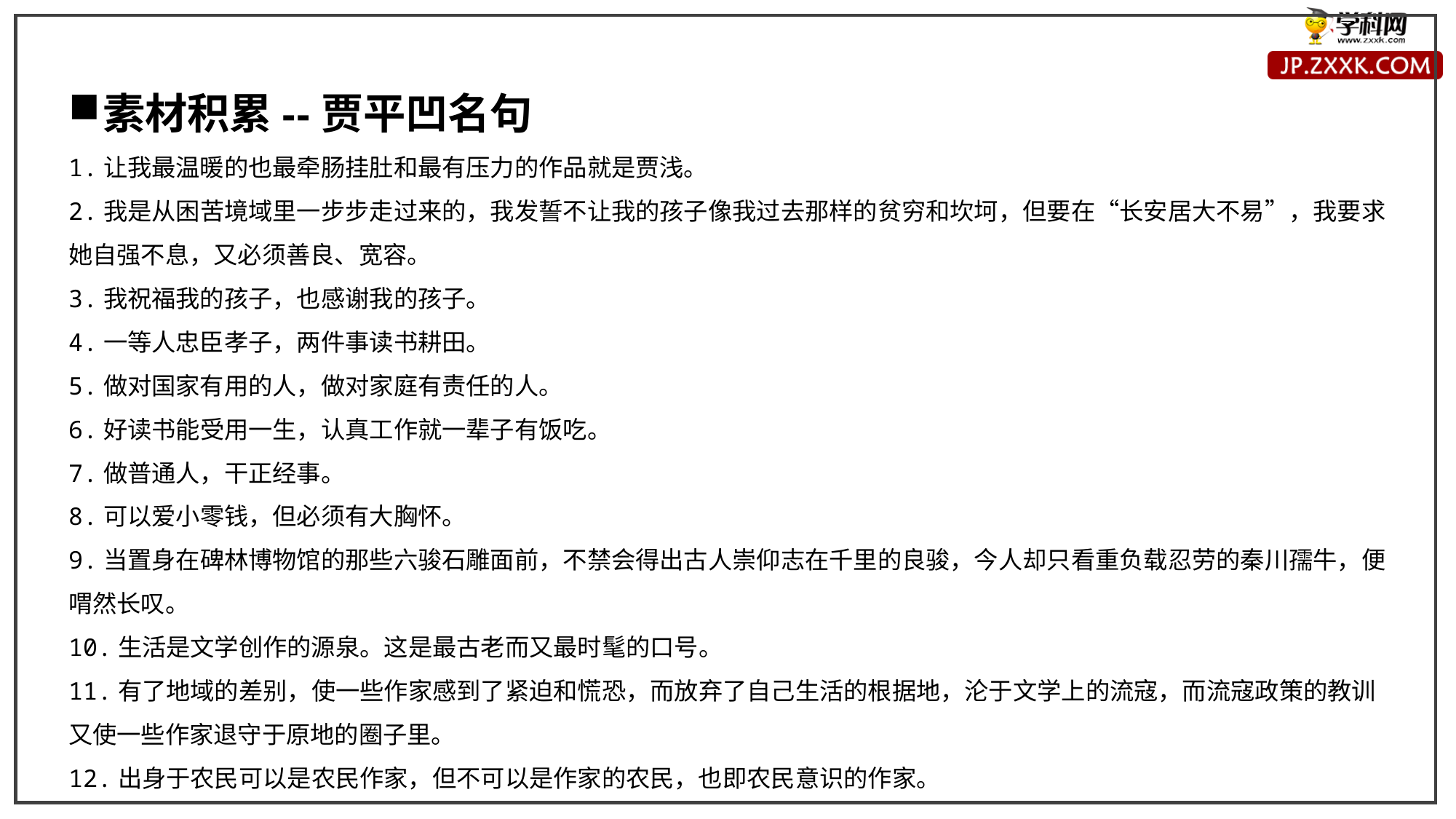

素材积累--贾平凹名句
1.让我最温暖的也最牵肠挂肚和最有压力的作品就是贾浅。
2.我是从困苦境域里一步步走过来的，我发誓不让我的孩子像我过去那样的贫穷和坎坷，但要在“长安居大不易”，我要求她自强不息，又必须善良、宽容。
3.我祝福我的孩子，也感谢我的孩子。
4.一等人忠臣孝子，两件事读书耕田。
5.做对国家有用的人，做对家庭有责任的人。
6.好读书能受用一生，认真工作就一辈子有饭吃。
7.做普通人，干正经事。
8.可以爱小零钱，但必须有大胸怀。
9.当置身在碑林博物馆的那些六骏石雕面前，不禁会得出古人崇仰志在千里的良骏，今人却只看重负载忍劳的秦川孺牛，便喟然长叹。
10.生活是文学创作的源泉。这是最古老而又最时髦的口号。
11.有了地域的差别，使一些作家感到了紧迫和慌恐，而放弃了自己生活的根据地，沦于文学上的流寇，而流寇政策的教训又使一些作家退守于原地的圈子里。
12.出身于农民可以是农民作家，但不可以是作家的农民，也即农民意识的作家。